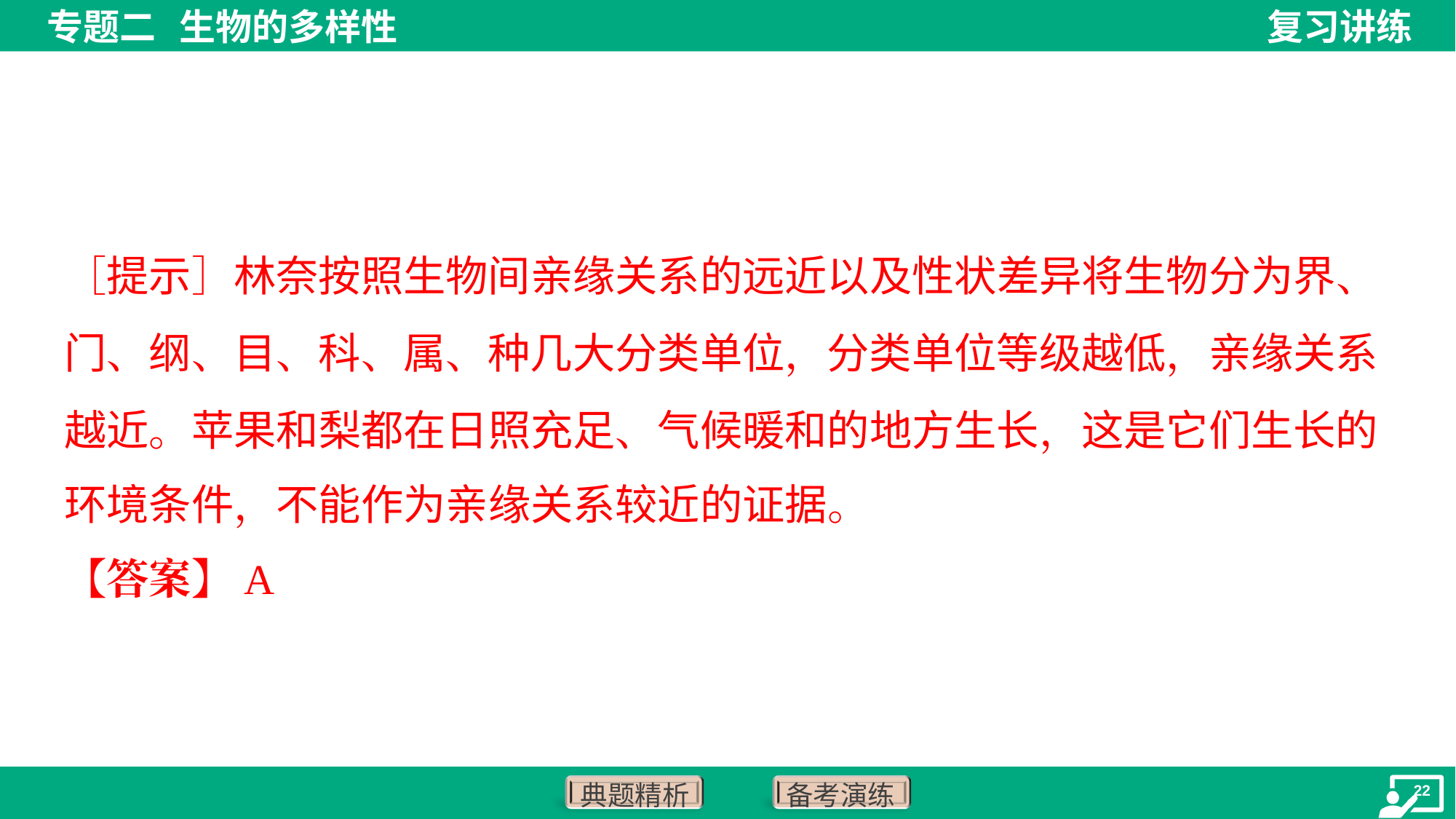

［提示］林奈按照生物间亲缘关系的远近以及性状差异将生物分为界、
门、纲、目、科、属、种几大分类单位，分类单位等级越低，亲缘关系
越近。苹果和梨都在日照充足、气候暖和的地方生长，这是它们生长的
环境条件，不能作为亲缘关系较近的证据。
【答案】A